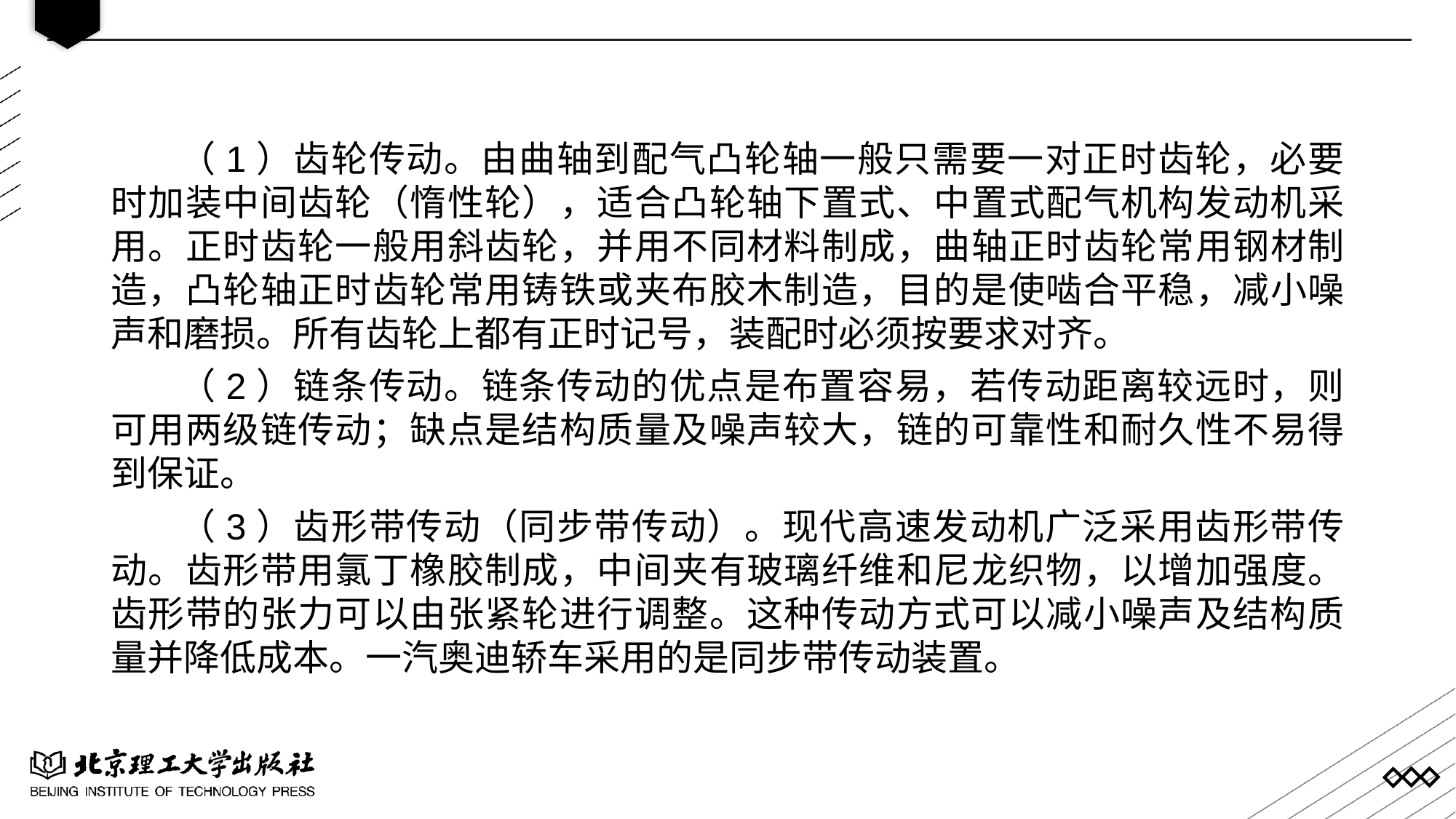

（1）齿轮传动。由曲轴到配气凸轮轴一般只需要一对正时齿轮，必要时加装中间齿轮（惰性轮），适合凸轮轴下置式、中置式配气机构发动机采用。正时齿轮一般用斜齿轮，并用不同材料制成，曲轴正时齿轮常用钢材制造，凸轮轴正时齿轮常用铸铁或夹布胶木制造，目的是使啮合平稳，减小噪声和磨损。所有齿轮上都有正时记号，装配时必须按要求对齐。
（2）链条传动。链条传动的优点是布置容易，若传动距离较远时，则可用两级链传动；缺点是结构质量及噪声较大，链的可靠性和耐久性不易得到保证。
（3）齿形带传动（同步带传动）。现代高速发动机广泛采用齿形带传动。齿形带用氯丁橡胶制成，中间夹有玻璃纤维和尼龙织物，以增加强度。齿形带的张力可以由张紧轮进行调整。这种传动方式可以减小噪声及结构质量并降低成本。一汽奥迪轿车采用的是同步带传动装置。